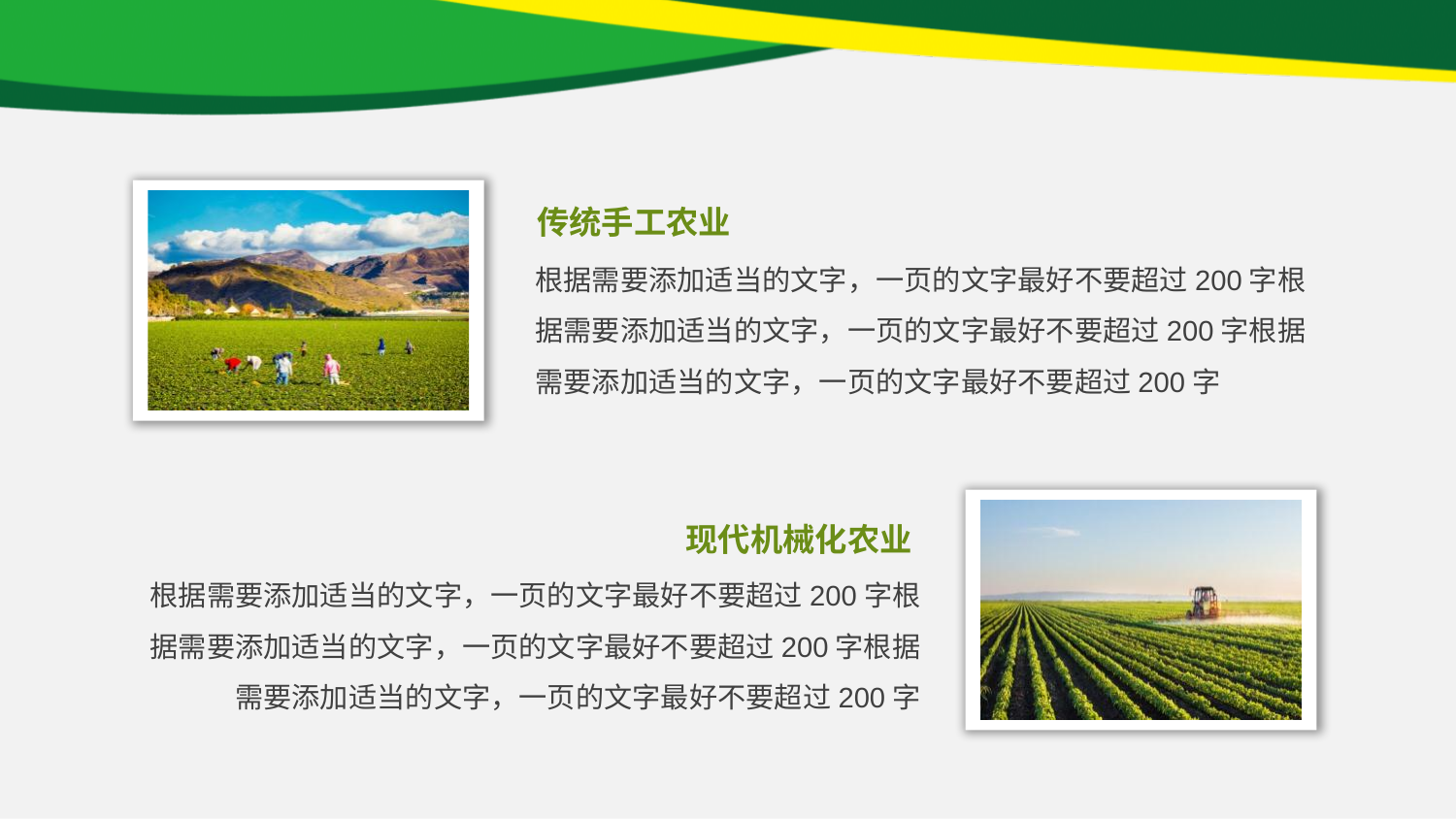

#

传统手工农业

根据需要添加适当的文字，一页的文字最好不要超过200字根据需要添加适当的文字，一页的文字最好不要超过200字根据需要添加适当的文字，一页的文字最好不要超过200字

现代机械化农业
根据需要添加适当的文字，一页的文字最好不要超过200字根据需要添加适当的文字，一页的文字最好不要超过200字根据需要添加适当的文字，一页的文字最好不要超过200字